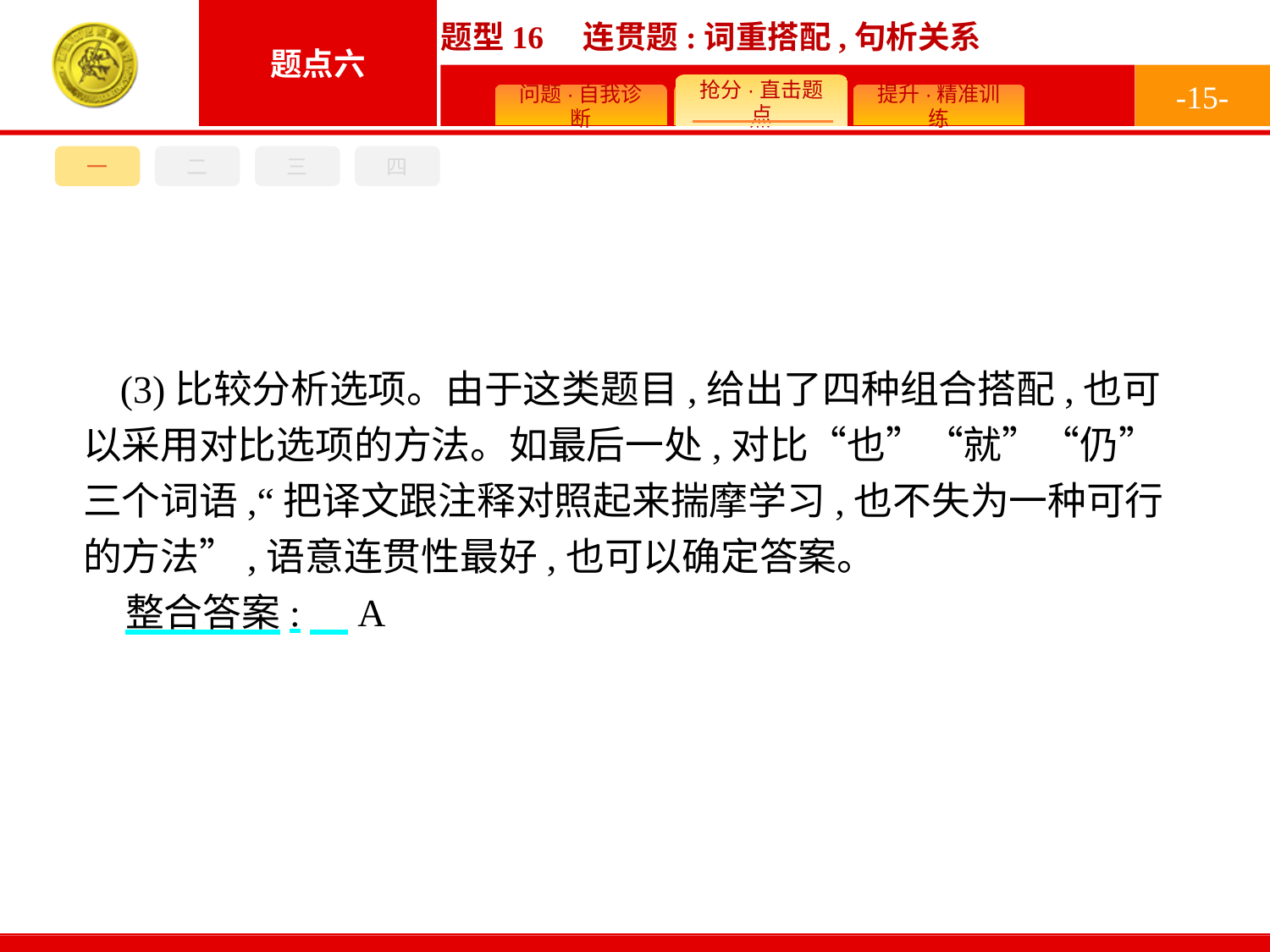

-15-
一
二
三
四
(3)比较分析选项。由于这类题目,给出了四种组合搭配,也可以采用对比选项的方法。如最后一处,对比“也”“就”“仍”三个词语,“把译文跟注释对照起来揣摩学习,也不失为一种可行的方法”,语意连贯性最好,也可以确定答案。
整合答案:　A